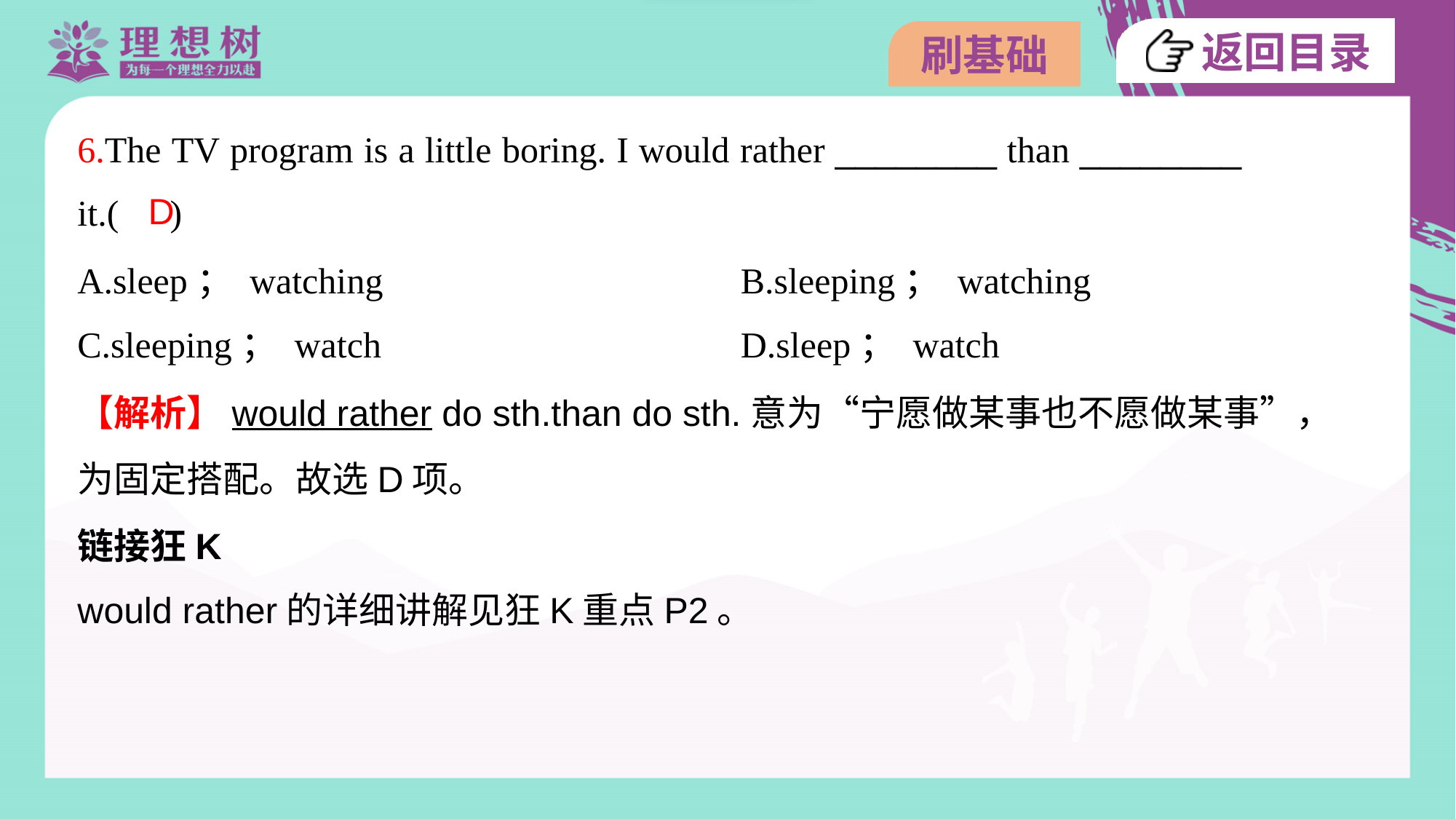

6.The TV program is a little boring. I would rather ________ than ________
it.(     )
D
A.sleep； watching	B.sleeping； watching
C.sleeping； watch	D.sleep； watch
【解析】would rather do sth.than do sth.意为“宁愿做某事也不愿做某事”，
为固定搭配。故选D项。
链接狂K
would rather的详细讲解见狂K重点P2。